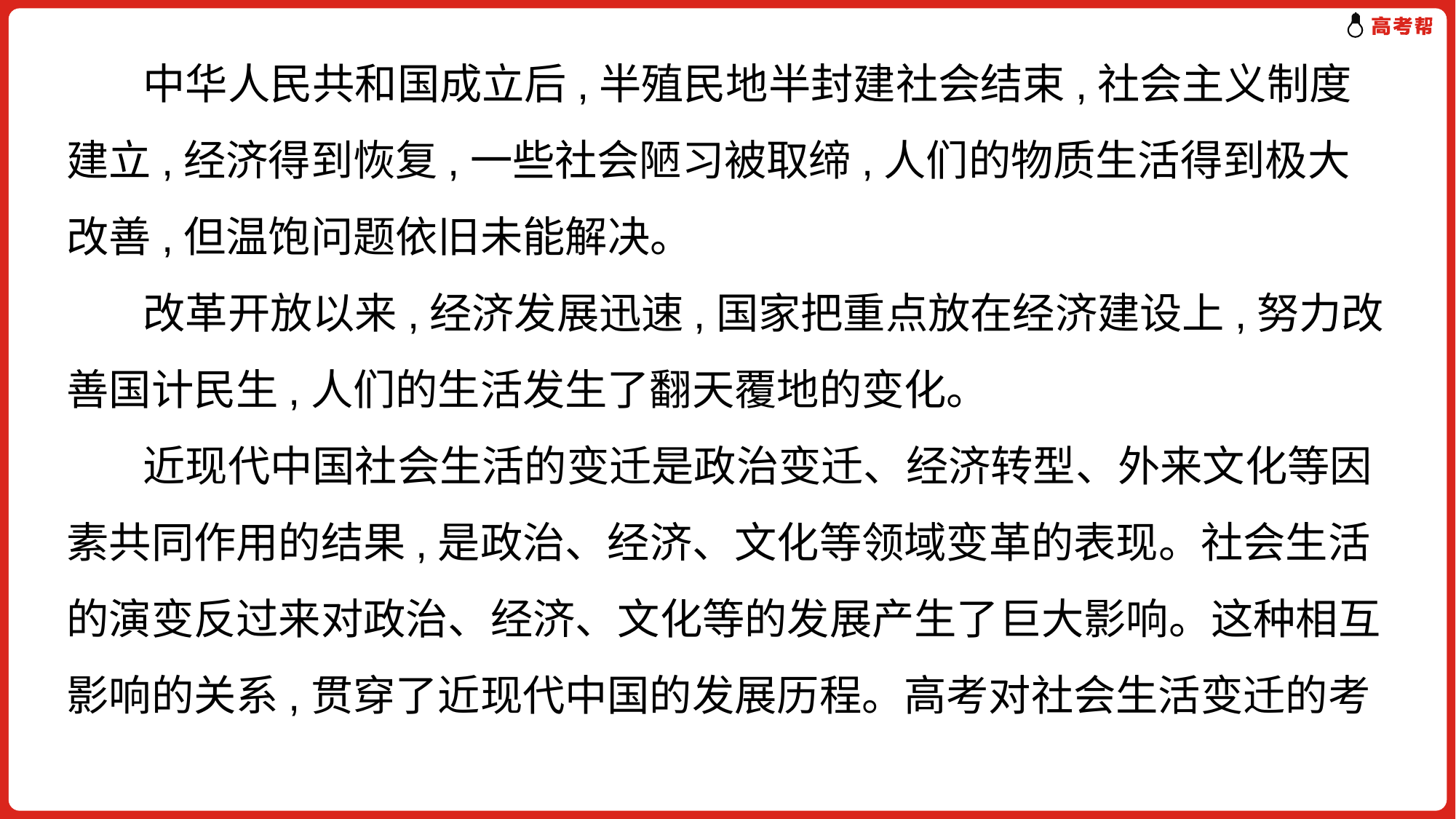

中华人民共和国成立后,半殖民地半封建社会结束,社会主义制度建立,经济得到恢复,一些社会陋习被取缔,人们的物质生活得到极大改善,但温饱问题依旧未能解决。
       改革开放以来,经济发展迅速,国家把重点放在经济建设上,努力改善国计民生,人们的生活发生了翻天覆地的变化。
       近现代中国社会生活的变迁是政治变迁、经济转型、外来文化等因素共同作用的结果,是政治、经济、文化等领域变革的表现。社会生活的演变反过来对政治、经济、文化等的发展产生了巨大影响。这种相互影响的关系,贯穿了近现代中国的发展历程。高考对社会生活变迁的考